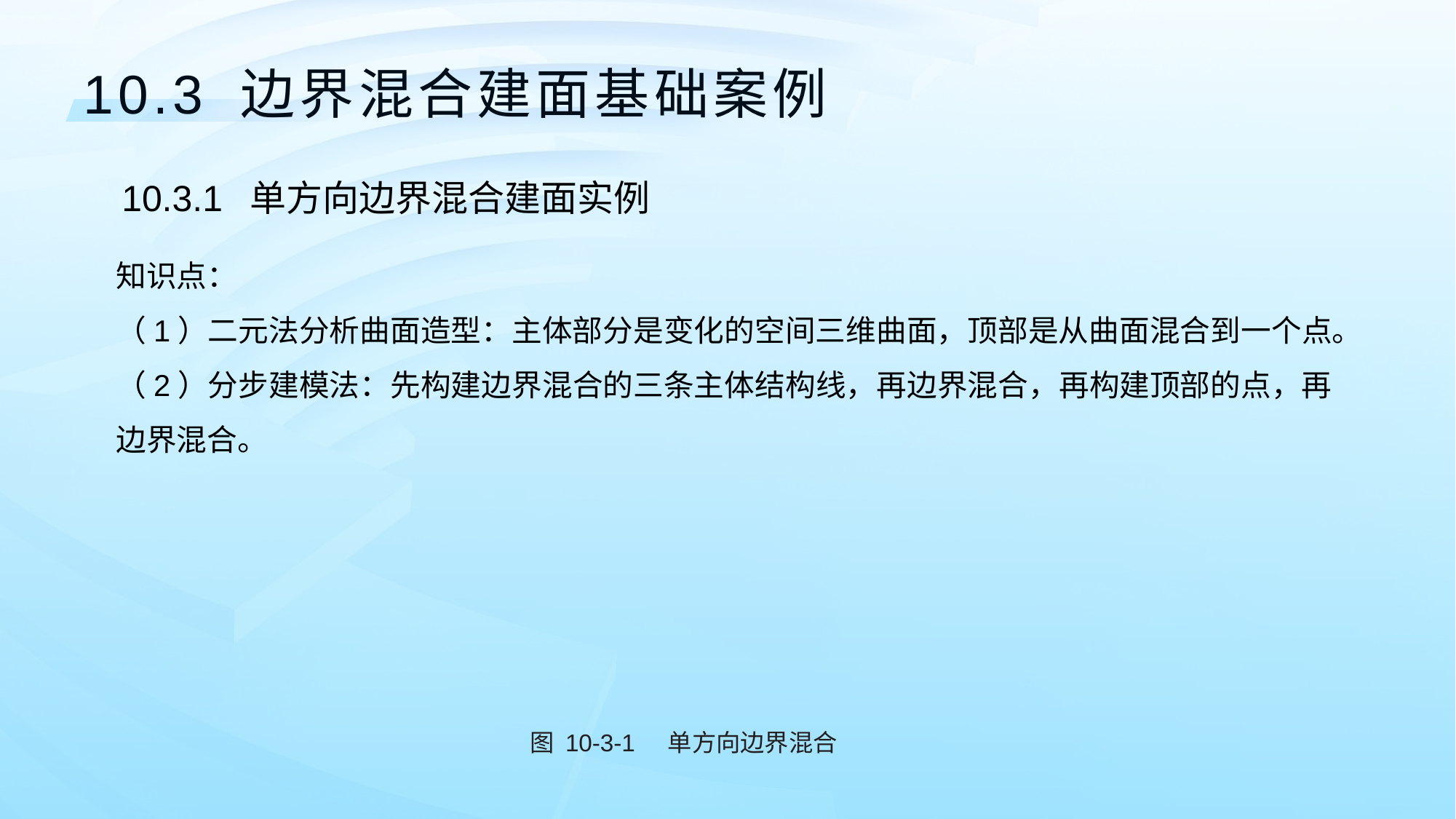

10.3 边界混合建面基础案例
10.3.1	 单方向边界混合建面实例
知识点：
（1）二元法分析曲面造型：主体部分是变化的空间三维曲面，顶部是从曲面混合到一个点。
（2）分步建模法：先构建边界混合的三条主体结构线，再边界混合，再构建顶部的点，再边界混合。
图 10-3-1    单方向边界混合